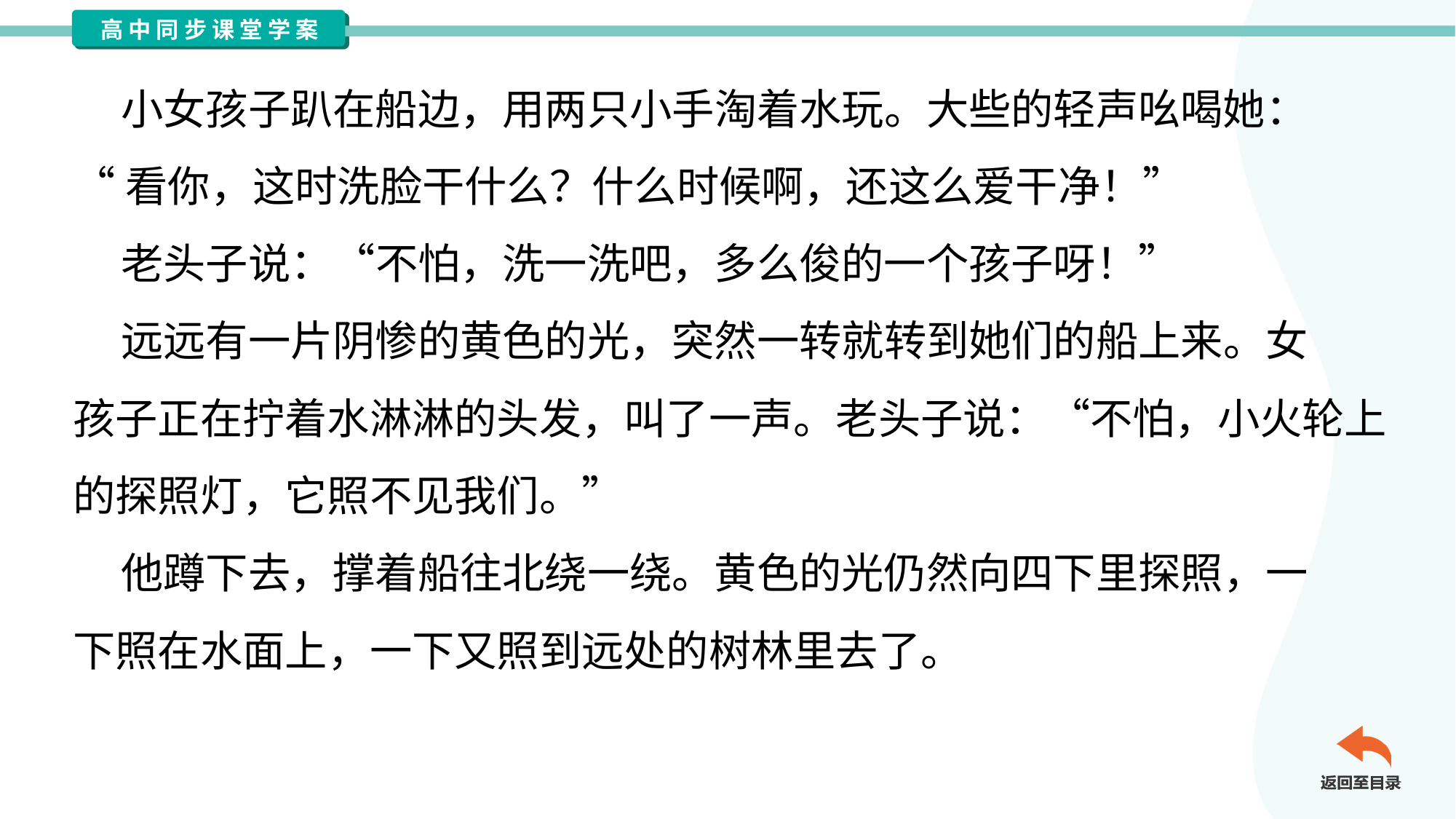

小女孩子趴在船边，用两只小手淘着水玩。大些的轻声吆喝她：
“看你，这时洗脸干什么？什么时候啊，还这么爱干净！”
    老头子说：“不怕，洗一洗吧，多么俊的一个孩子呀！”
    远远有一片阴惨的黄色的光，突然一转就转到她们的船上来。女
孩子正在拧着水淋淋的头发，叫了一声。老头子说：“不怕，小火轮上
的探照灯，它照不见我们。”
    他蹲下去，撑着船往北绕一绕。黄色的光仍然向四下里探照，一
下照在水面上，一下又照到远处的树林里去了。